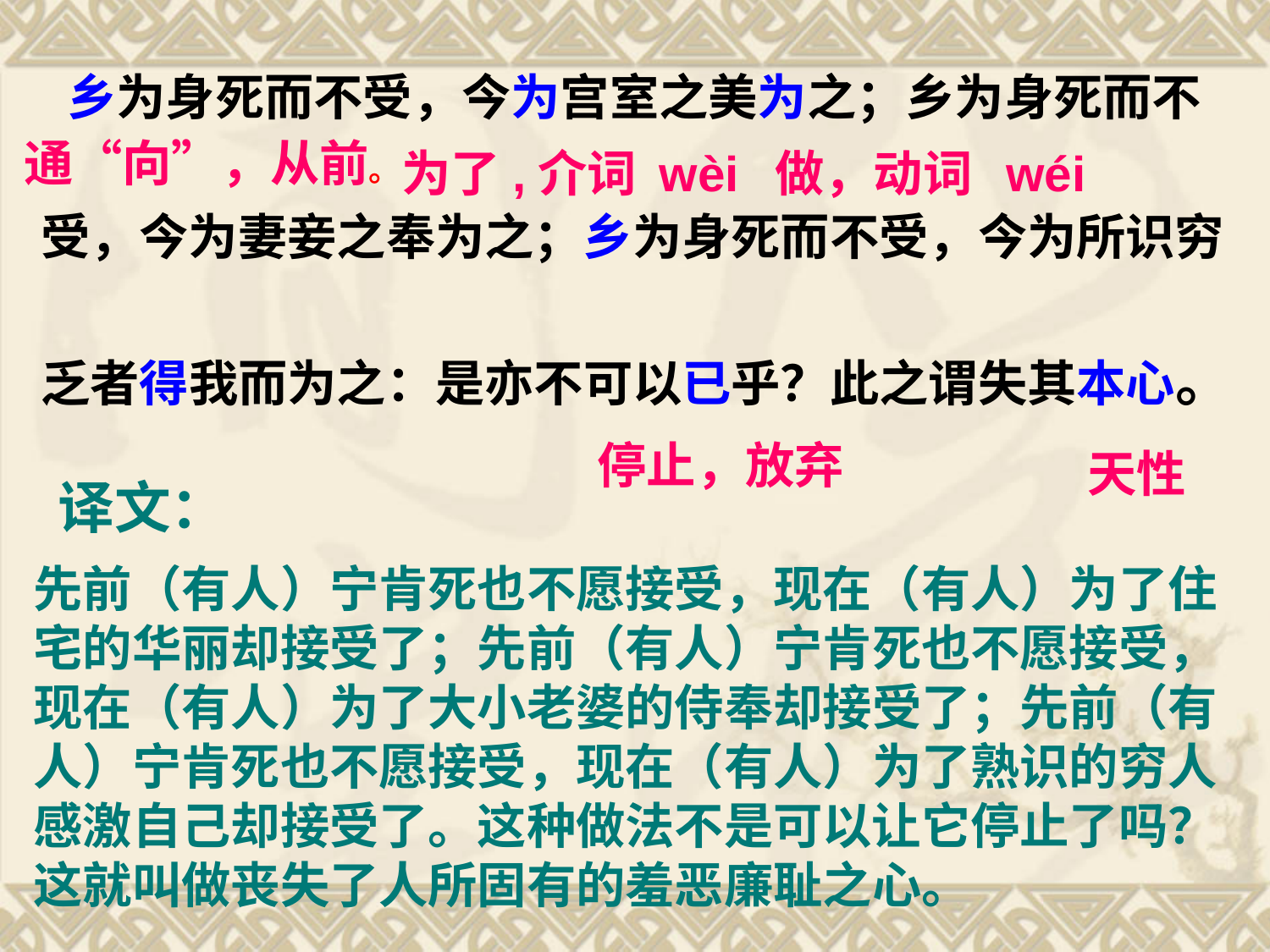

乡为身死而不受，今为宫室之美为之；乡为身死而不

受，今为妻妾之奉为之；乡为身死而不受，今为所识穷

乏者得我而为之：是亦不可以已乎？此之谓失其本心。
通“向”，从前。
为了,介词 wèi
做，动词  wéi
停止，放弃
天性
译文：
先前（有人）宁肯死也不愿接受，现在（有人）为了住宅的华丽却接受了；先前（有人）宁肯死也不愿接受，现在（有人）为了大小老婆的侍奉却接受了；先前（有人）宁肯死也不愿接受，现在（有人）为了熟识的穷人感激自己却接受了。这种做法不是可以让它停止了吗？这就叫做丧失了人所固有的羞恶廉耻之心。